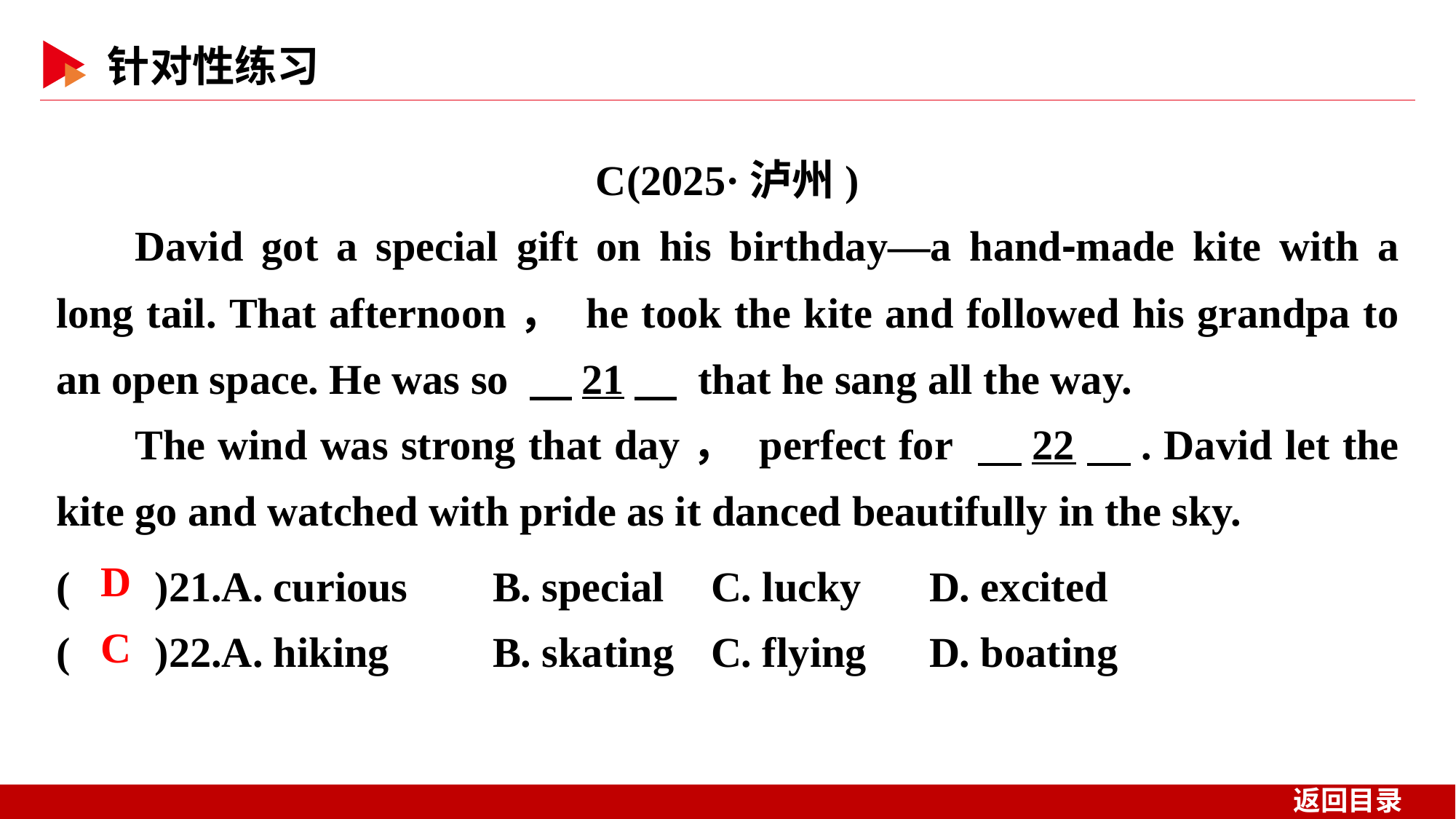

C(2025·泸州)
David got a special gift on his birthday—a hand⁃made kite with a long tail. That afternoon， he took the kite and followed his grandpa to an open space. He was so 　21　 that he sang all the way.
The wind was strong that day， perfect for 　22　. David let the kite go and watched with pride as it danced beautifully in the sky.
(        )21.A. curious   	B. special	C. lucky    	D. excited
(        )22.A. hiking     	B. skating	C. flying   	D. boating
   D
   C